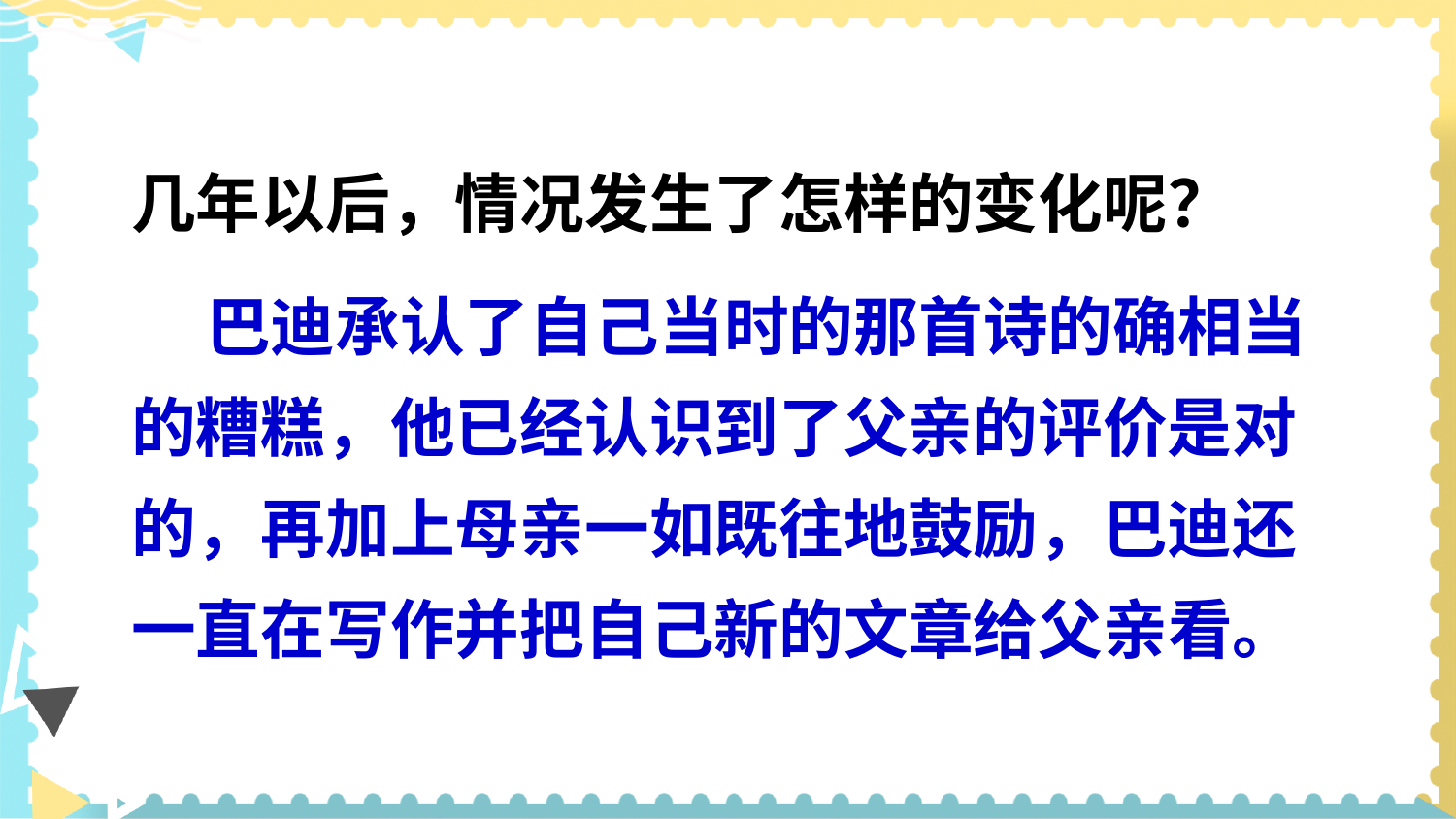

几年以后，情况发生了怎样的变化呢？
    巴迪承认了自己当时的那首诗的确相当的糟糕，他已经认识到了父亲的评价是对的，再加上母亲一如既往地鼓励，巴迪还一直在写作并把自己新的文章给父亲看。